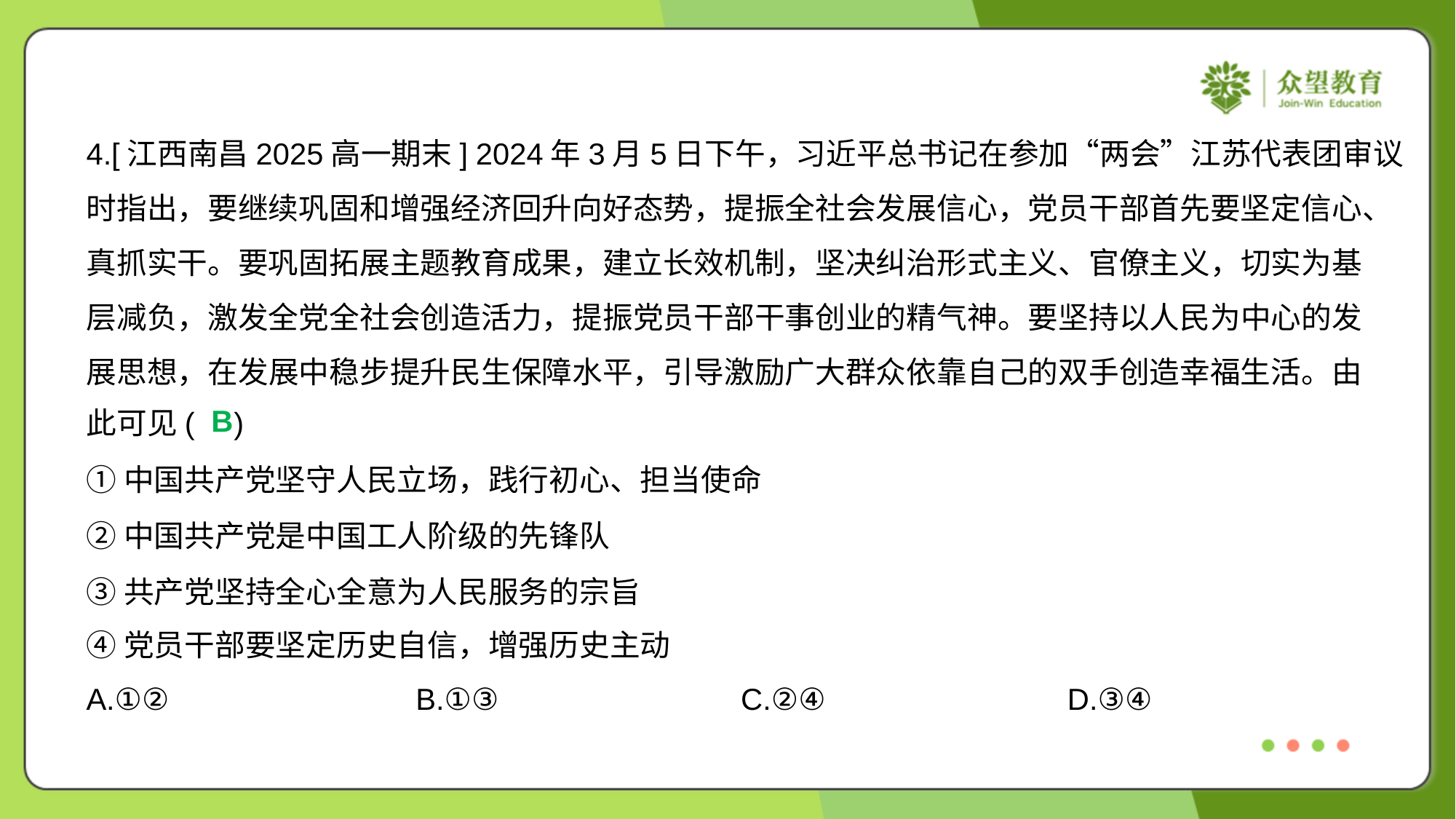

4.[江西南昌2025高一期末] 2024年3月5日下午，习近平总书记在参加“两会”江苏代表团审议
时指出，要继续巩固和增强经济回升向好态势，提振全社会发展信心，党员干部首先要坚定信心、
真抓实干。要巩固拓展主题教育成果，建立长效机制，坚决纠治形式主义、官僚主义，切实为基
层减负，激发全党全社会创造活力，提振党员干部干事创业的精气神。要坚持以人民为中心的发
展思想，在发展中稳步提升民生保障水平，引导激励广大群众依靠自己的双手创造幸福生活。由
此可见(     )
B
①中国共产党坚守人民立场，践行初心、担当使命
②中国共产党是中国工人阶级的先锋队
③共产党坚持全心全意为人民服务的宗旨
④党员干部要坚定历史自信，增强历史主动
A.①②	B.①③	C.②④	D.③④